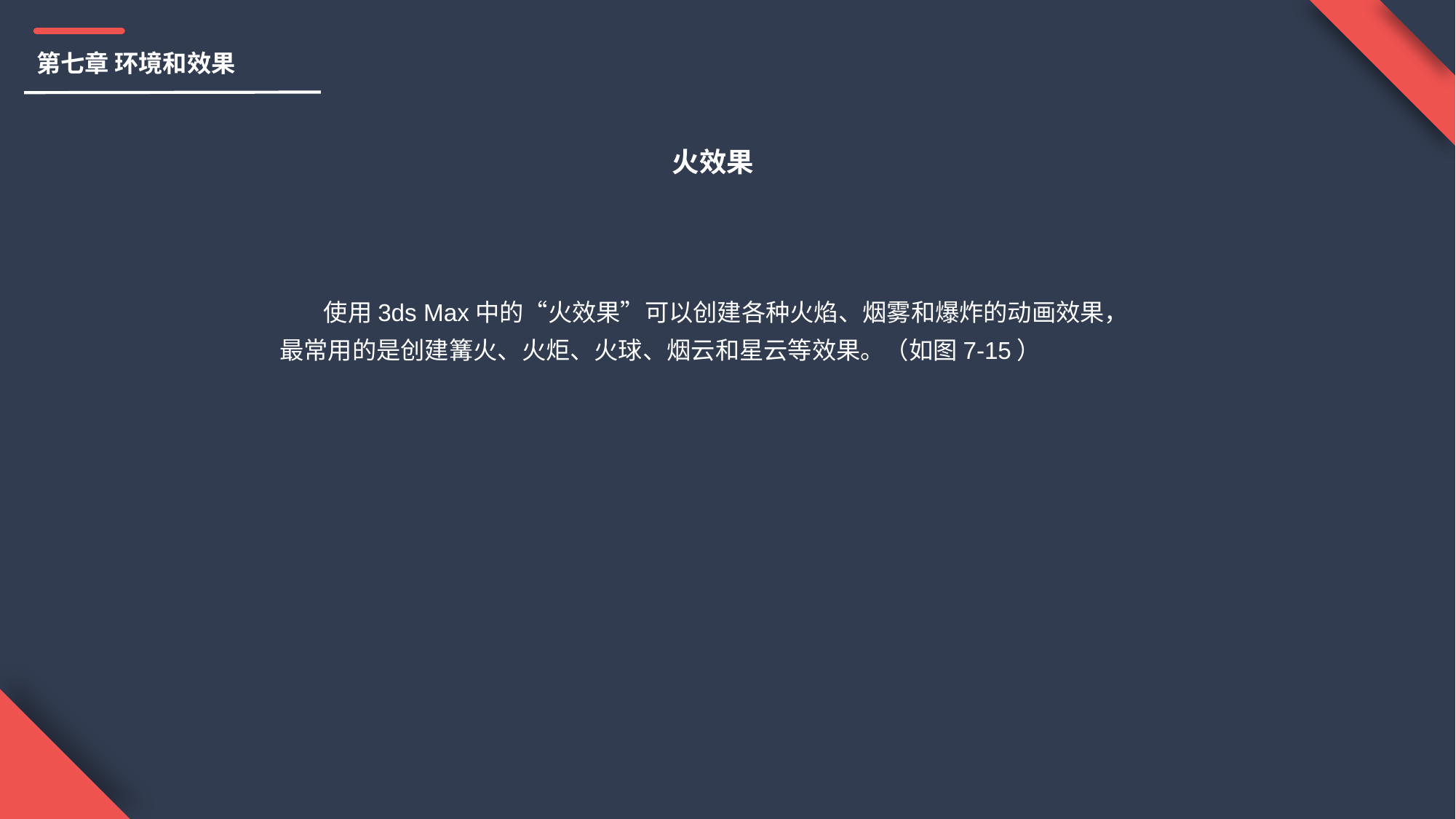

第七章 环境和效果
火效果
       使用3ds Max中的“火效果”可以创建各种火焰、烟雾和爆炸的动画效果，最常用的是创建篝火、火炬、火球、烟云和星云等效果。（如图7-15）